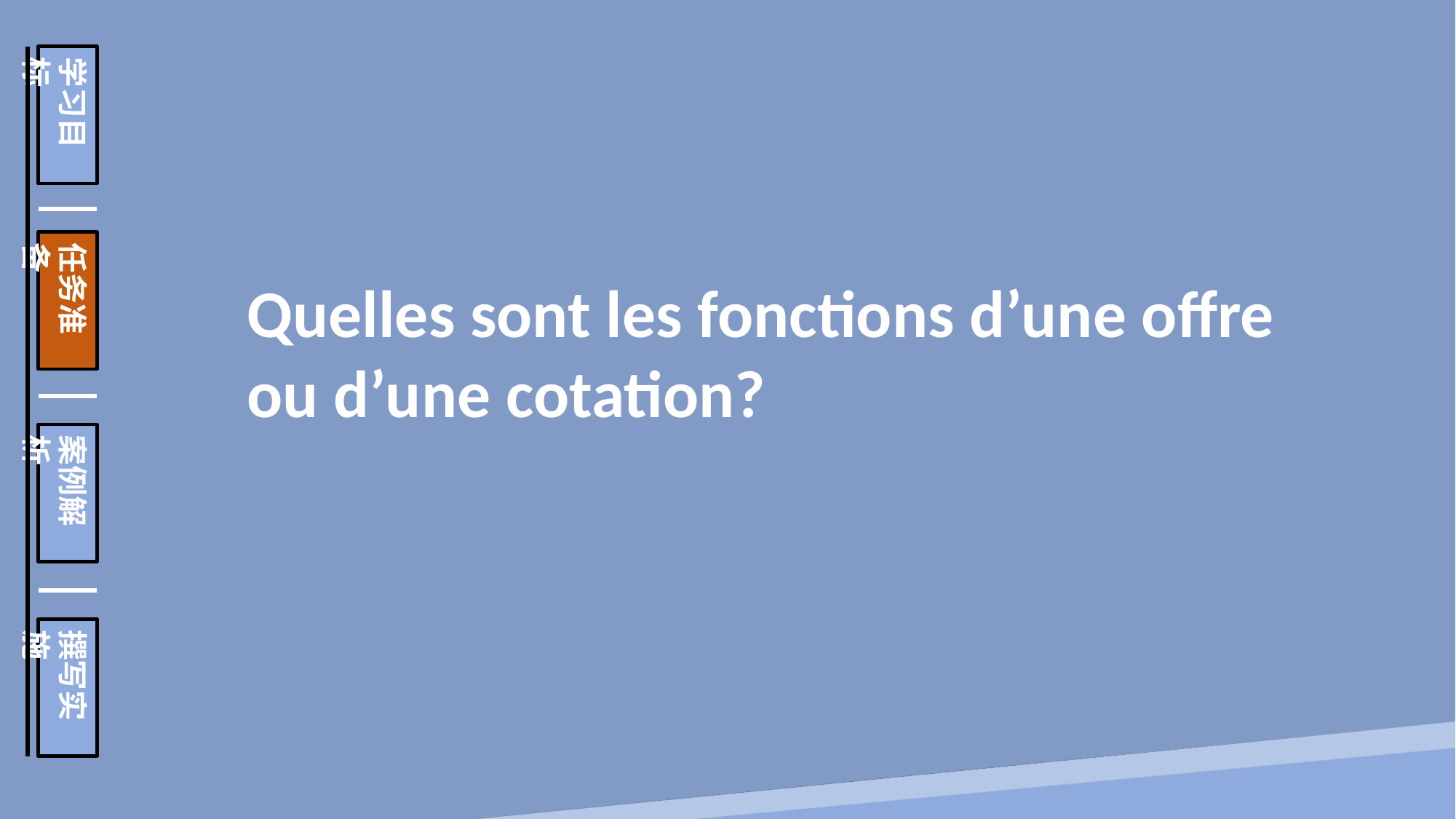

学习目标
任务准备
案例解析
撰写实施
Quelles sont les fonctions d’une offre ou d’une cotation?